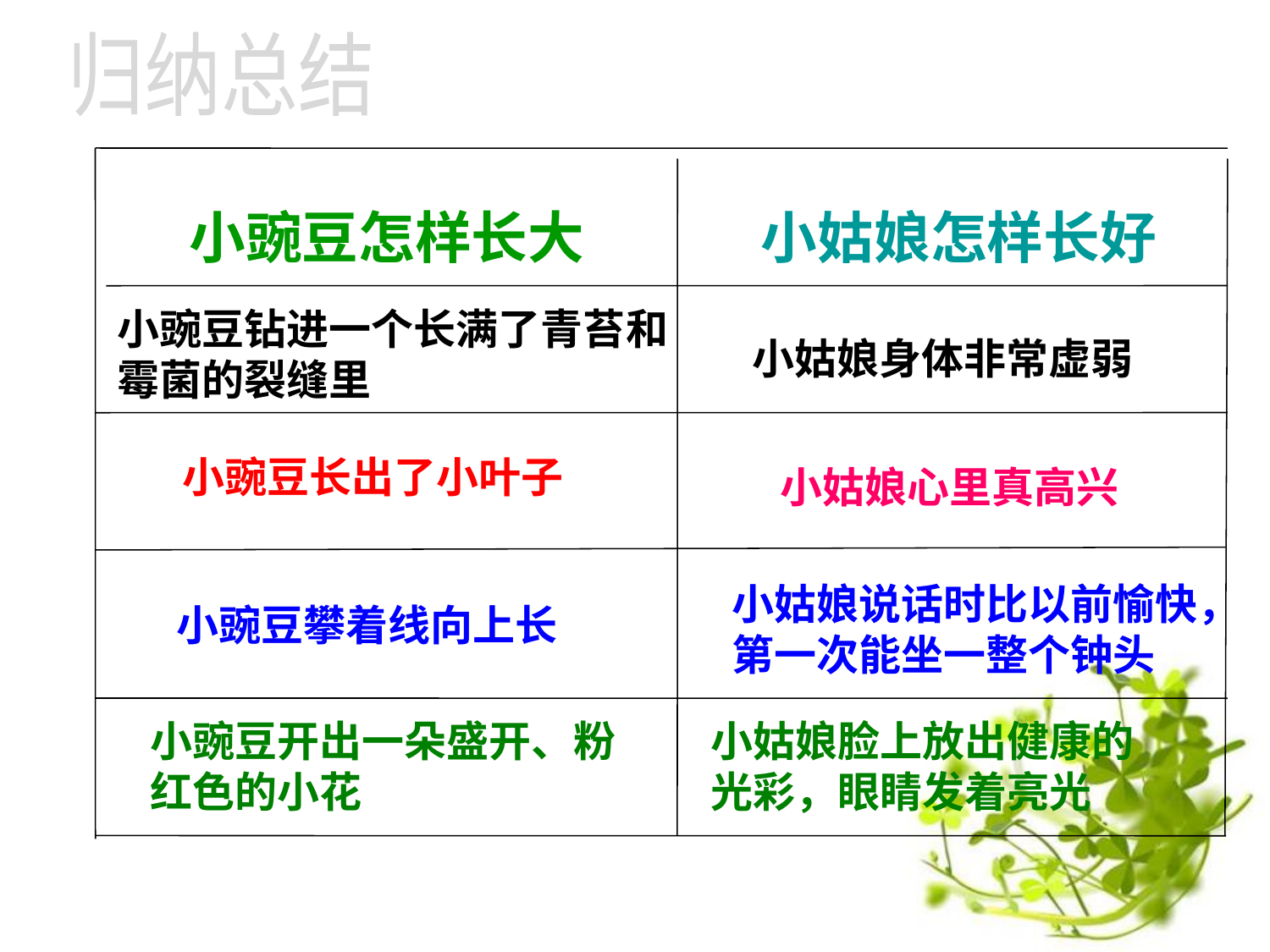

归纳总结

      小豌豆怎样长大
小姑娘怎样长好

小豌豆钻进一个长满了青苔和霉菌的裂缝里
小姑娘身体非常虚弱

小豌豆长出了小叶子
小姑娘心里真高兴

小姑娘说话时比以前愉快，第一次能坐一整个钟头
小豌豆攀着线向上长

小豌豆开出一朵盛开、粉红色的小花
小姑娘脸上放出健康的光彩，眼睛发着亮光